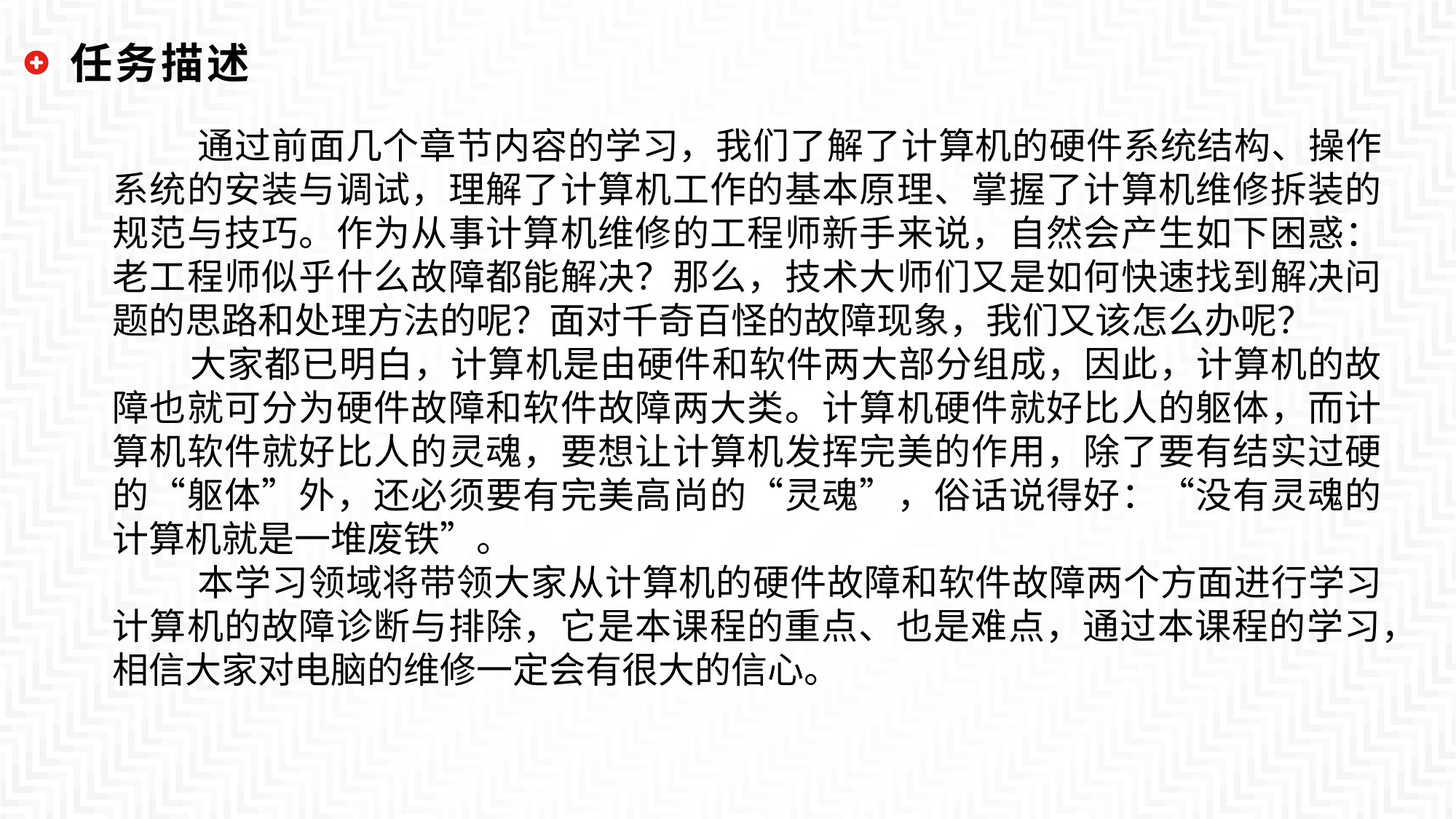

任务描述
     通过前面几个章节内容的学习，我们了解了计算机的硬件系统结构、操作系统的安装与调试，理解了计算机工作的基本原理、掌握了计算机维修拆装的规范与技巧。作为从事计算机维修的工程师新手来说，自然会产生如下困惑：老工程师似乎什么故障都能解决？那么，技术大师们又是如何快速找到解决问题的思路和处理方法的呢？面对千奇百怪的故障现象，我们又该怎么办呢？
    大家都已明白，计算机是由硬件和软件两大部分组成，因此，计算机的故障也就可分为硬件故障和软件故障两大类。计算机硬件就好比人的躯体，而计算机软件就好比人的灵魂，要想让计算机发挥完美的作用，除了要有结实过硬的“躯体”外，还必须要有完美高尚的“灵魂”，俗话说得好：“没有灵魂的计算机就是一堆废铁”。
     本学习领域将带领大家从计算机的硬件故障和软件故障两个方面进行学习计算机的故障诊断与排除，它是本课程的重点、也是难点，通过本课程的学习，相信大家对电脑的维修一定会有很大的信心。